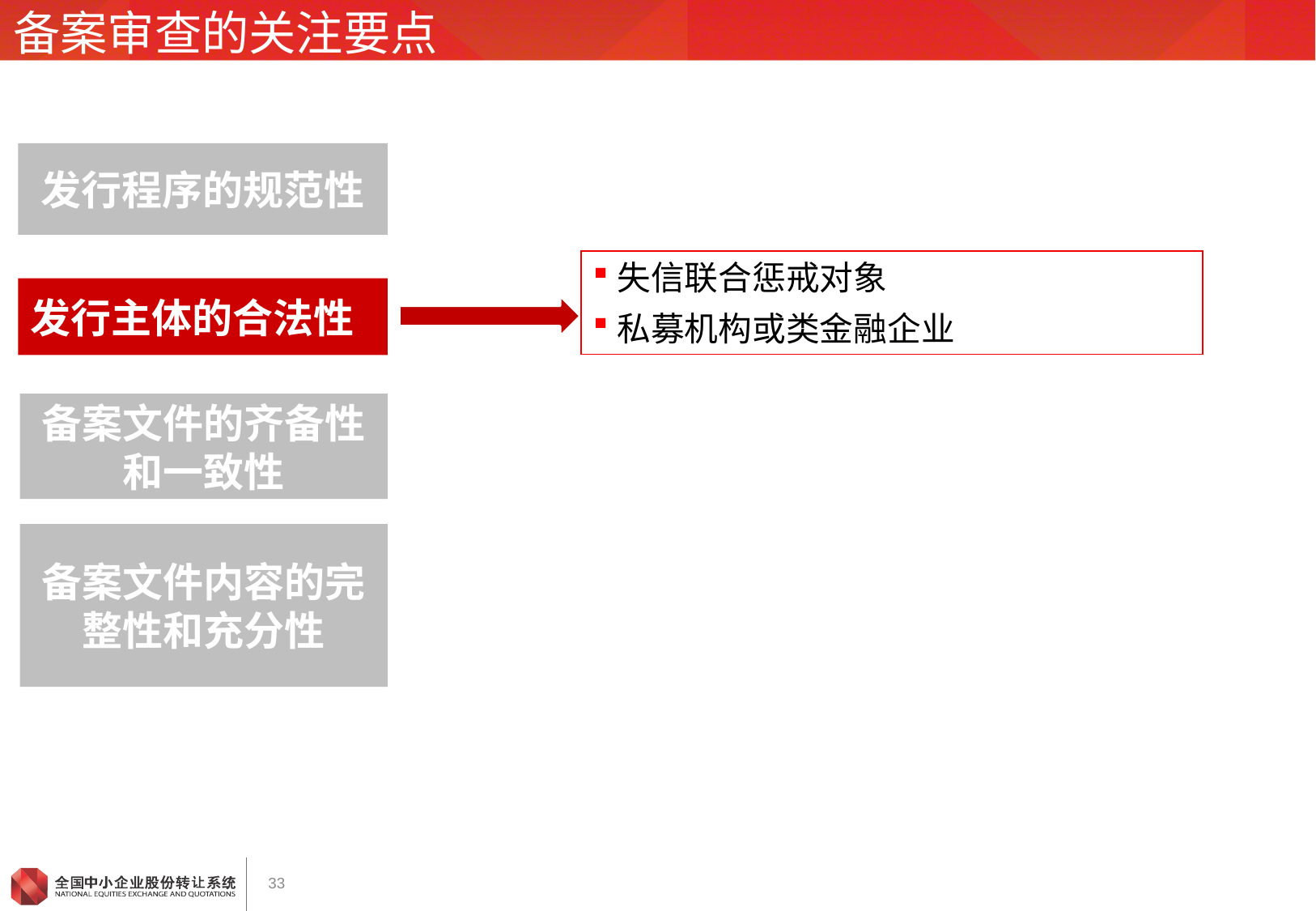

# 备案审查的关注要点
发行程序的规范性
失信联合惩戒对象
私募机构或类金融企业
发行主体的合法性

备案文件的齐备性和一致性
备案文件内容的完整性和充分性
33